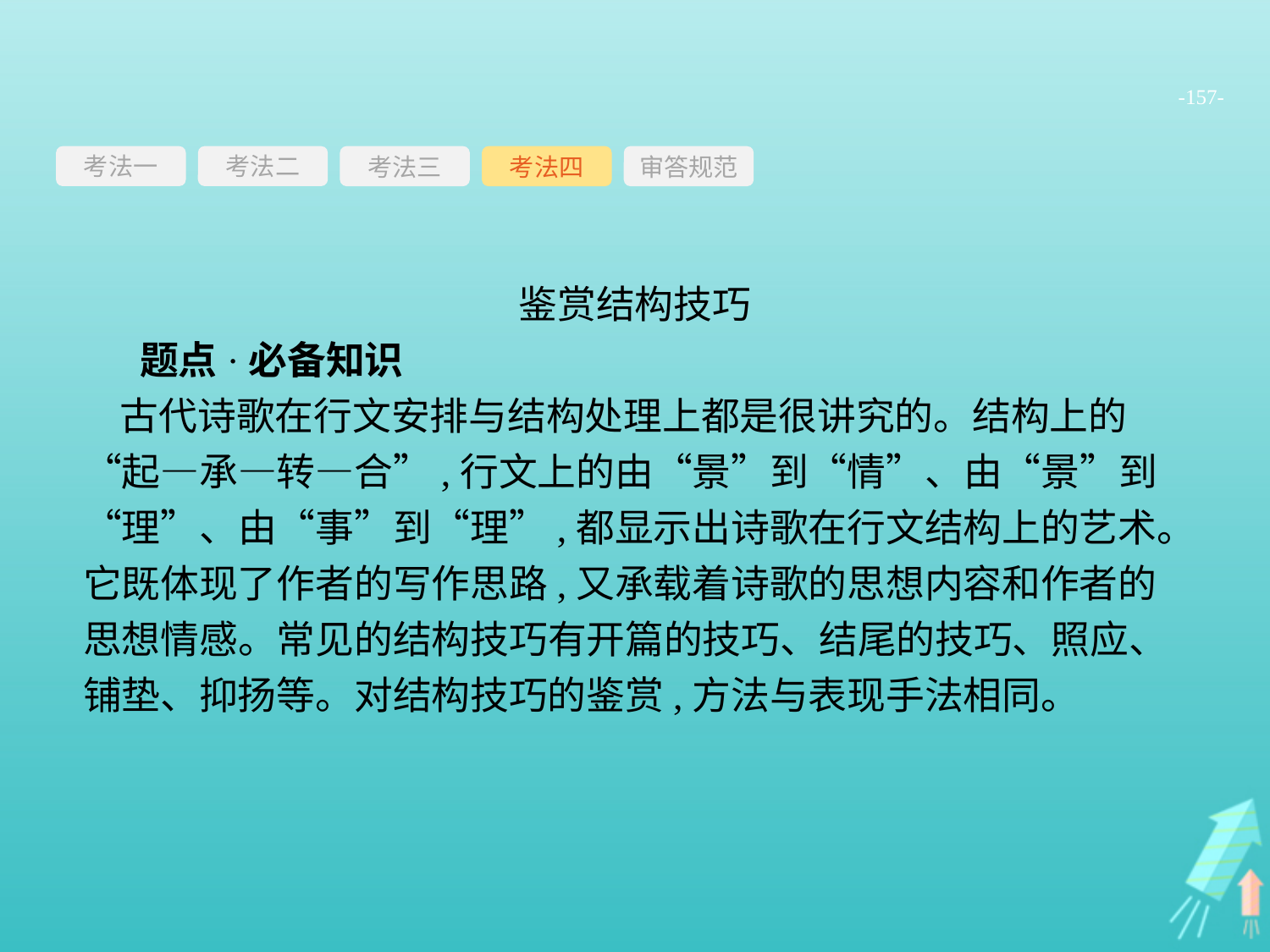

-157-
考法一
考法三
考法四
审答规范
考法二
鉴赏结构技巧
题点·必备知识
古代诗歌在行文安排与结构处理上都是很讲究的。结构上的“起—承—转—合”,行文上的由“景”到“情”、由“景”到“理”、由“事”到“理”,都显示出诗歌在行文结构上的艺术。它既体现了作者的写作思路,又承载着诗歌的思想内容和作者的思想情感。常见的结构技巧有开篇的技巧、结尾的技巧、照应、铺垫、抑扬等。对结构技巧的鉴赏,方法与表现手法相同。